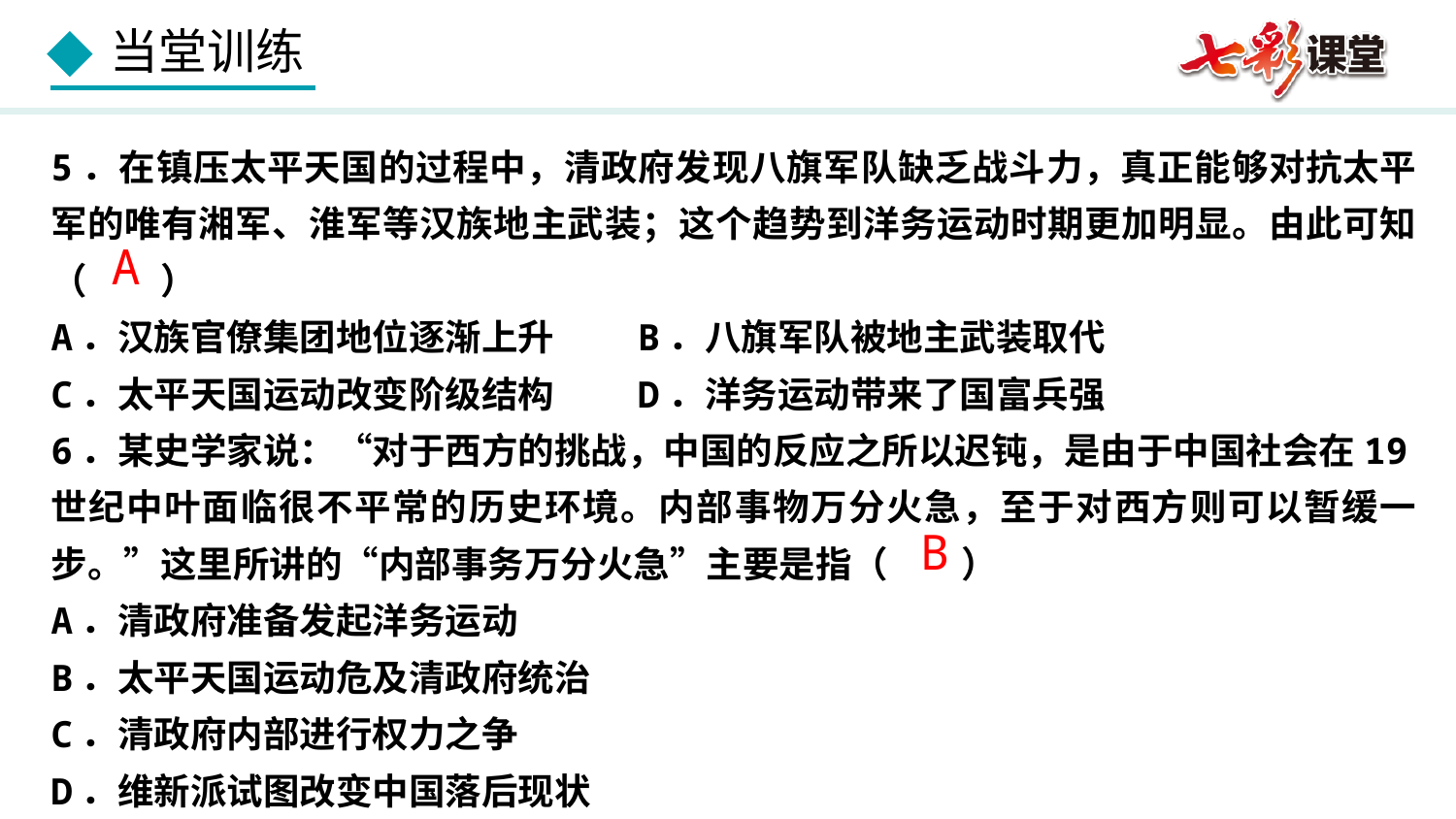

5．在镇压太平天国的过程中，清政府发现八旗军队缺乏战斗力，真正能够对抗太平军的唯有湘军、淮军等汉族地主武装；这个趋势到洋务运动时期更加明显。由此可知（　　）
A．汉族官僚集团地位逐渐上升         B．八旗军队被地主武装取代
C．太平天国运动改变阶级结构         D．洋务运动带来了国富兵强
6．某史学家说：“对于西方的挑战，中国的反应之所以迟钝，是由于中国社会在19世纪中叶面临很不平常的历史环境。内部事物万分火急，至于对西方则可以暂缓一步。”这里所讲的“内部事务万分火急”主要是指（　　）
A．清政府准备发起洋务运动
B．太平天国运动危及清政府统治
C．清政府内部进行权力之争
D．维新派试图改变中国落后现状
A
B